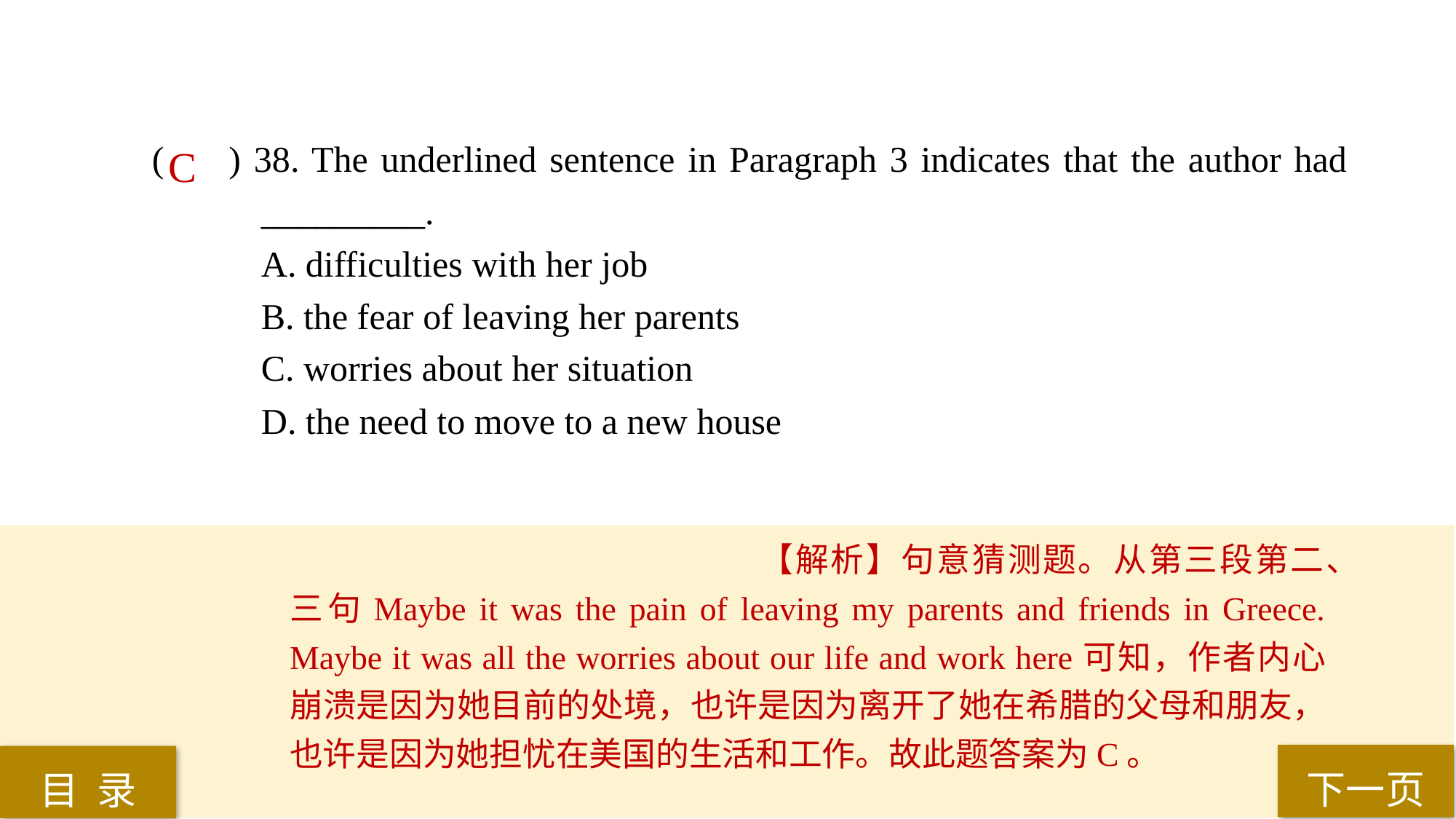

(     ) 38. The underlined sentence in Paragraph 3 indicates that the author had 	_________.
A. difficulties with her job
B. the fear of leaving her parents
C. worries about her situation
D. the need to move to a new house
C
【解析】句意猜测题。从第三段第二、三句Maybe it was the pain of leaving my parents and friends in Greece. Maybe it was all the worries about our life and work here可知，作者内心崩溃是因为她目前的处境，也许是因为离开了她在希腊的父母和朋友，也许是因为她担忧在美国的生活和工作。故此题答案为C。